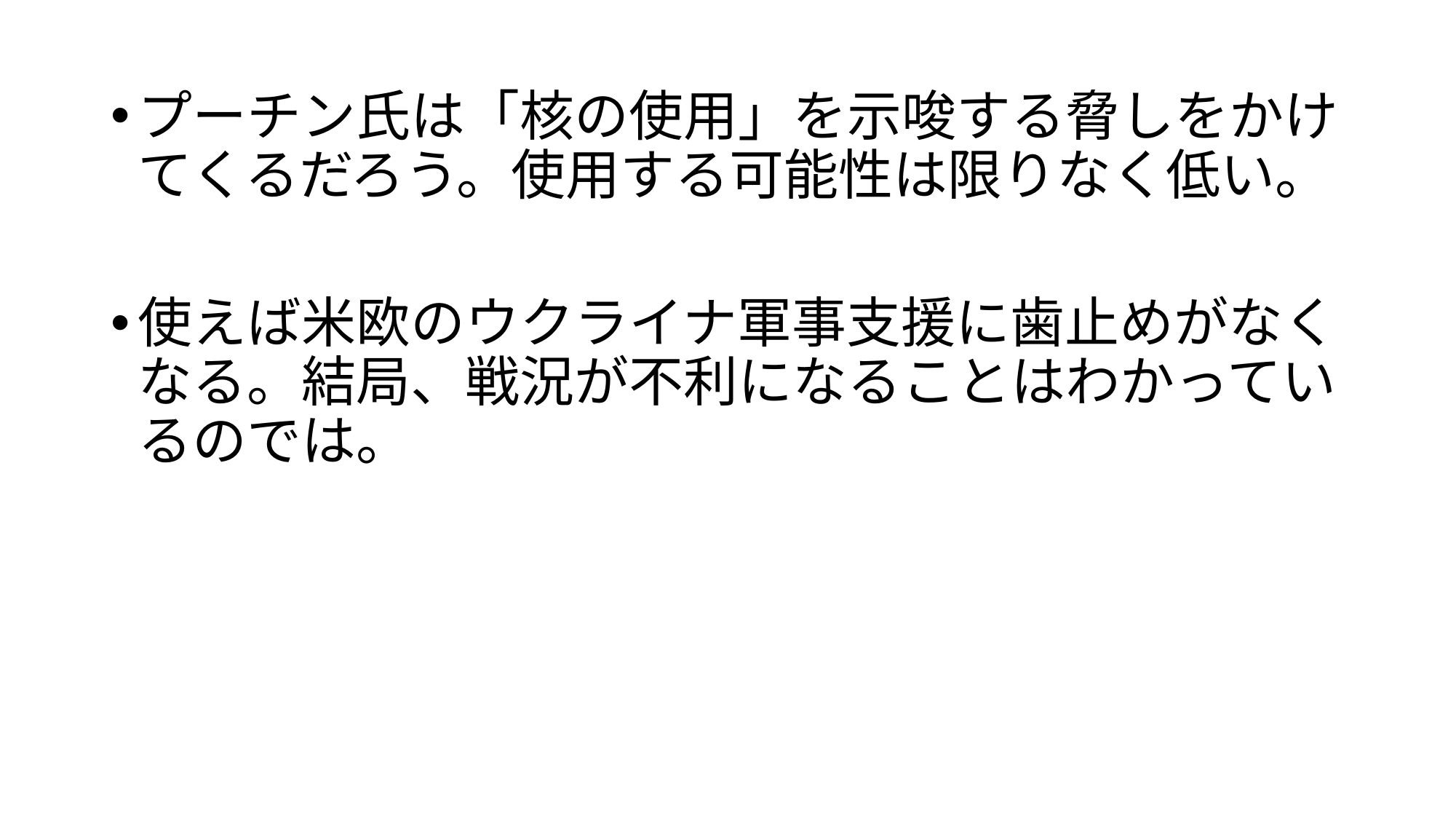

プーチン氏は「核の使用」を示唆する脅しをかけてくるだろう。使用する可能性は限りなく低い。

使えば米欧のウクライナ軍事支援に歯止めがなくなる。結局、戦況が不利になることはわかっているのでは。